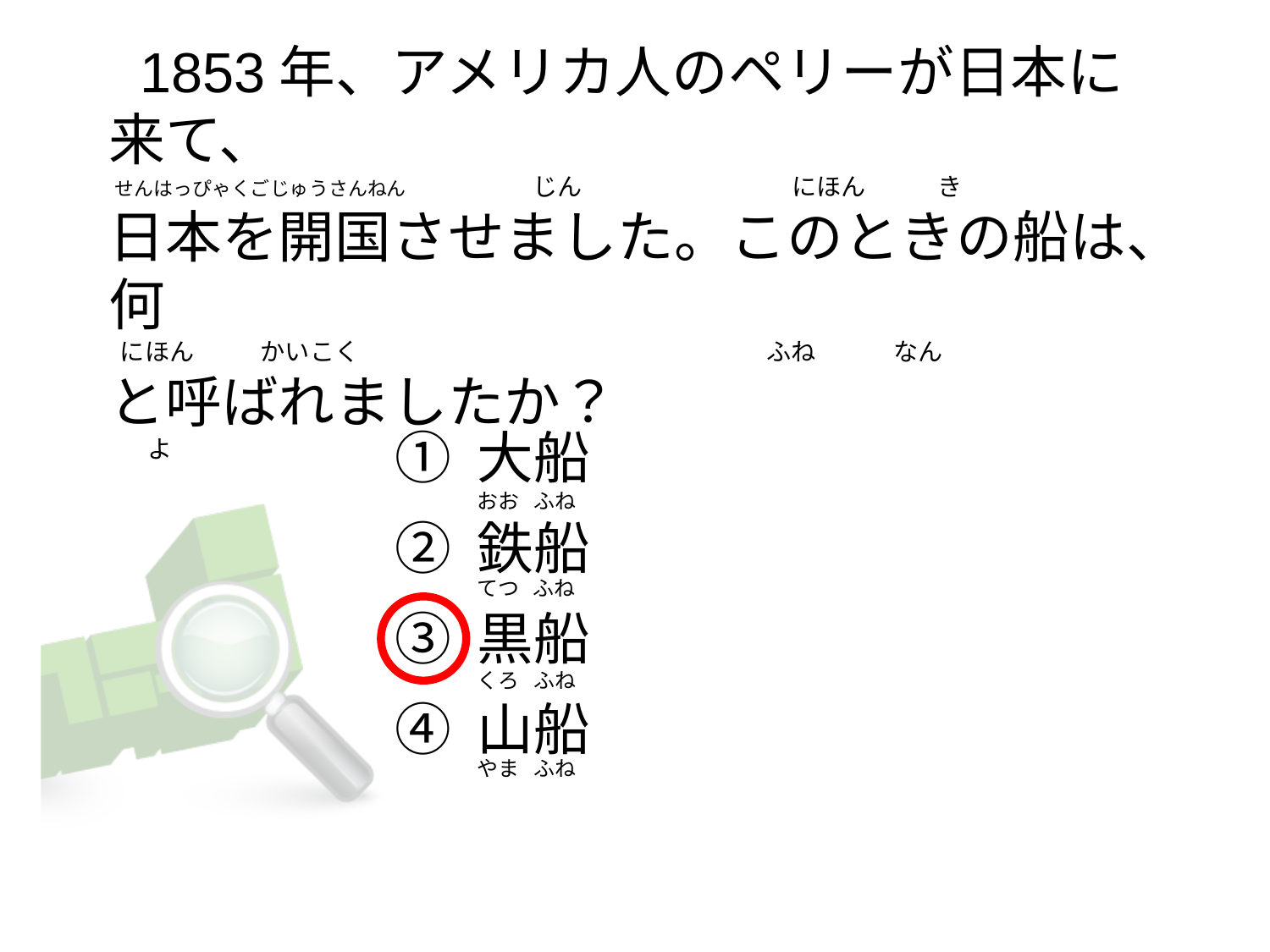

# 1853年、アメリカ人のペリーが日本に来て、  せんはっぴゃくごじゅうさんねん                       じん                                      にほん             き 日本を開国させました。このときの船は、何   にほん            かいこく                                                                          ふね              なん と呼ばれましたか？        よ
① 大船
② 鉄船
③ 黒船
④ 山船
おお   ふね
てつ   ふね

くろ   ふね
やま   ふね